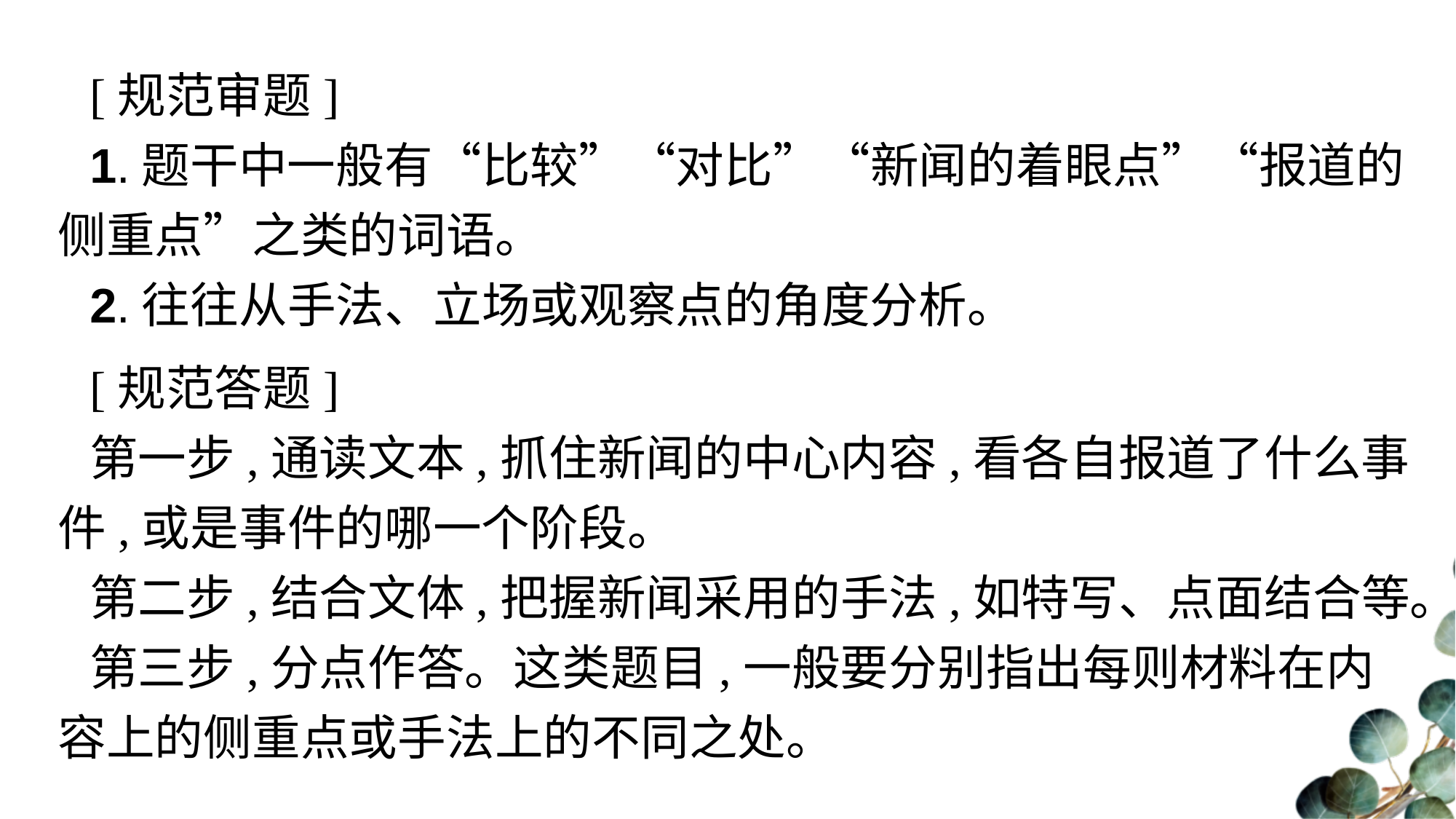

[规范审题]
1.题干中一般有“比较”“对比”“新闻的着眼点”“报道的侧重点”之类的词语。
2.往往从手法、立场或观察点的角度分析。
[规范答题]
第一步,通读文本,抓住新闻的中心内容,看各自报道了什么事件,或是事件的哪一个阶段。
第二步,结合文体,把握新闻采用的手法,如特写、点面结合等。
第三步,分点作答。这类题目,一般要分别指出每则材料在内容上的侧重点或手法上的不同之处。